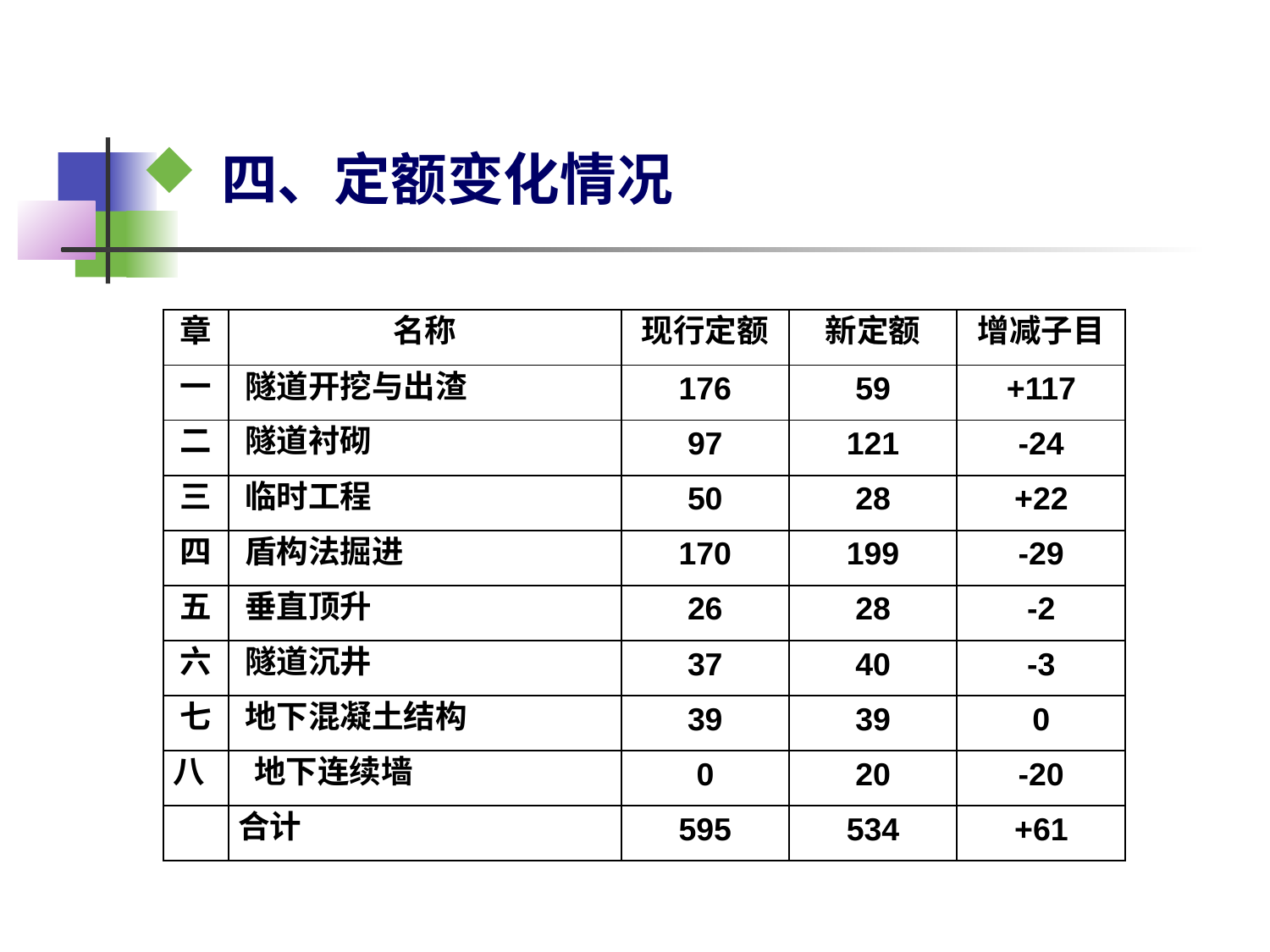

# 四、定额变化情况
| 章 | 名称 | 现行定额 | 新定额 | 增减子目 |
| --- | --- | --- | --- | --- |
| 一 | 隧道开挖与出渣 | 176 | 59 | +117 |
| 二 | 隧道衬砌 | 97 | 121 | -24 |
| 三 | 临时工程 | 50 | 28 | +22 |
| 四 | 盾构法掘进 | 170 | 199 | -29 |
| 五 | 垂直顶升 | 26 | 28 | -2 |
| 六 | 隧道沉井 | 37 | 40 | -3 |
| 七 | 地下混凝土结构 | 39 | 39 | 0 |
| 八 | 地下连续墙 | 0 | 20 | -20 |
|  | 合计 | 595 | 534 | +61 |